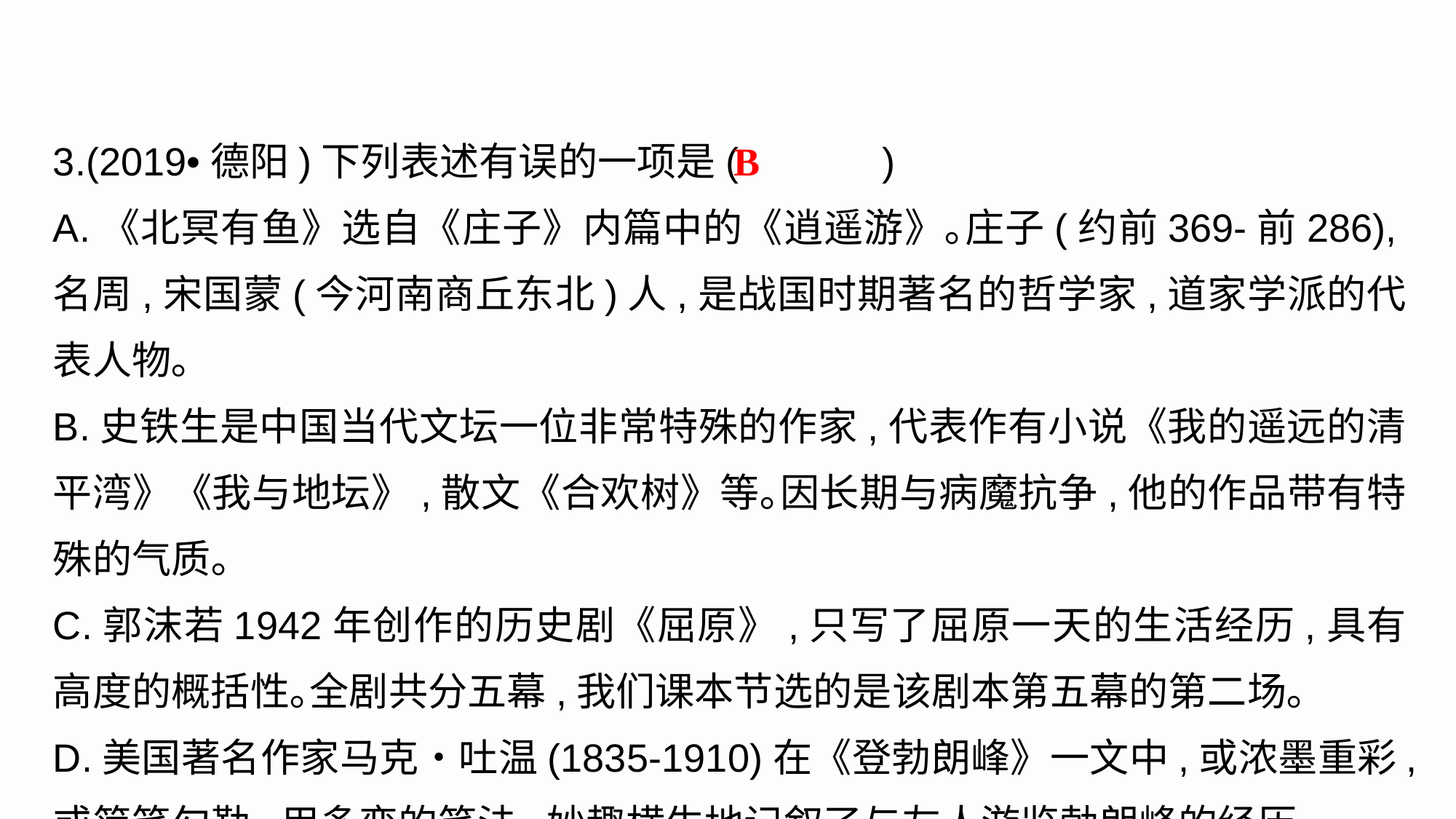

3.(2019•德阳)下列表述有误的一项是(	      )
A.《北冥有鱼》选自《庄子》内篇中的《逍遥游》｡庄子(约前369-前286),名周,宋国蒙(今河南商丘东北)人,是战国时期著名的哲学家,道家学派的代表人物｡
B.史铁生是中国当代文坛一位非常特殊的作家,代表作有小说《我的遥远的清平湾》《我与地坛》,散文《合欢树》等｡因长期与病魔抗争,他的作品带有特殊的气质｡
C.郭沫若1942年创作的历史剧《屈原》,只写了屈原一天的生活经历,具有高度的概括性｡全剧共分五幕,我们课本节选的是该剧本第五幕的第二场｡
D.美国著名作家马克•吐温(1835-1910)在《登勃朗峰》一文中,或浓墨重彩,或简笔勾勒,用多变的笔法,妙趣横生地记叙了与友人游览勃朗峰的经历｡
B